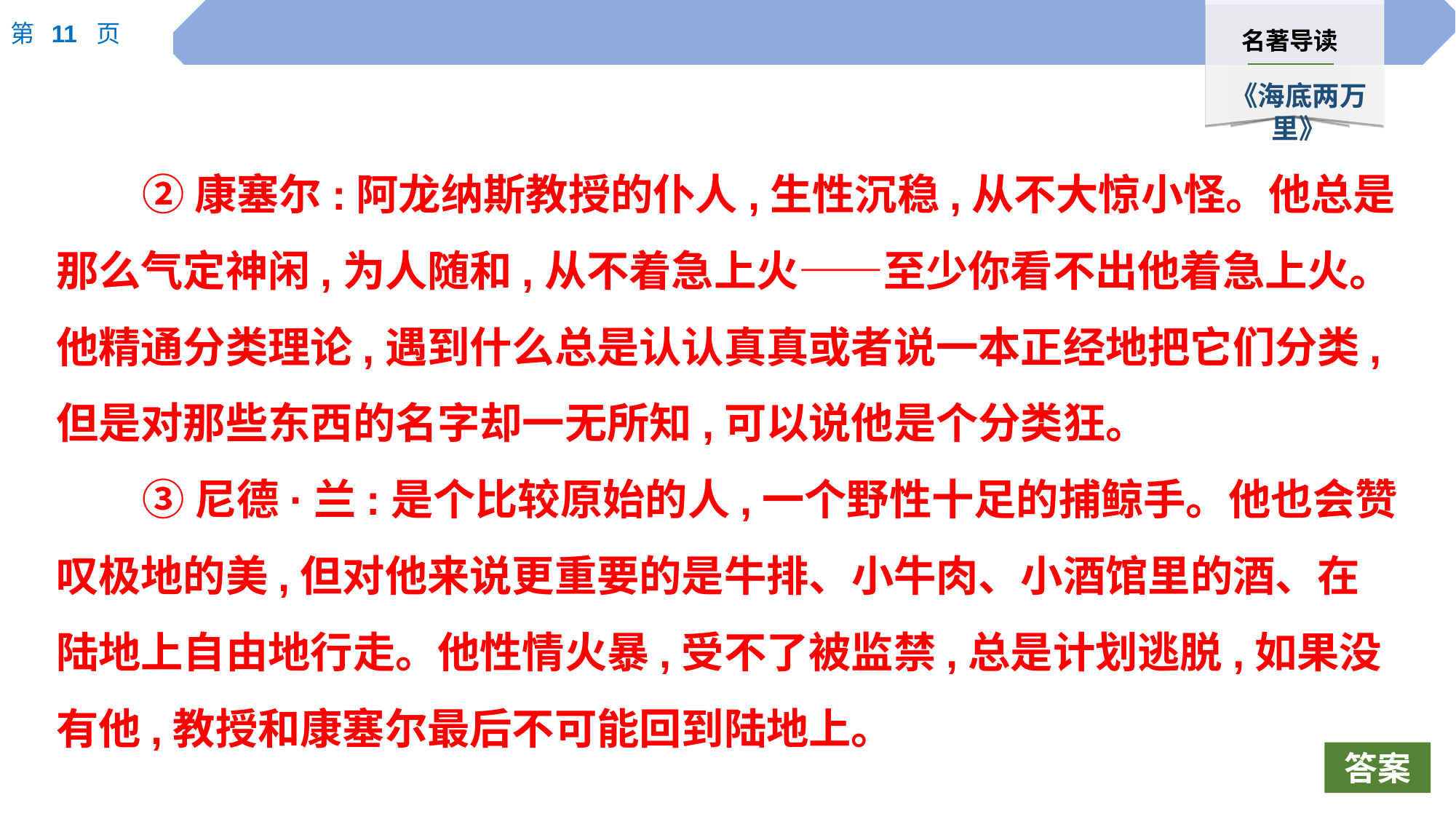

②康塞尔:阿龙纳斯教授的仆人,生性沉稳,从不大惊小怪。他总是那么气定神闲,为人随和,从不着急上火——至少你看不出他着急上火。他精通分类理论,遇到什么总是认认真真或者说一本正经地把它们分类,但是对那些东西的名字却一无所知,可以说他是个分类狂。
③尼德·兰:是个比较原始的人,一个野性十足的捕鲸手。他也会赞叹极地的美,但对他来说更重要的是牛排、小牛肉、小酒馆里的酒、在陆地上自由地行走。他性情火暴,受不了被监禁,总是计划逃脱,如果没有他,教授和康塞尔最后不可能回到陆地上。
答案